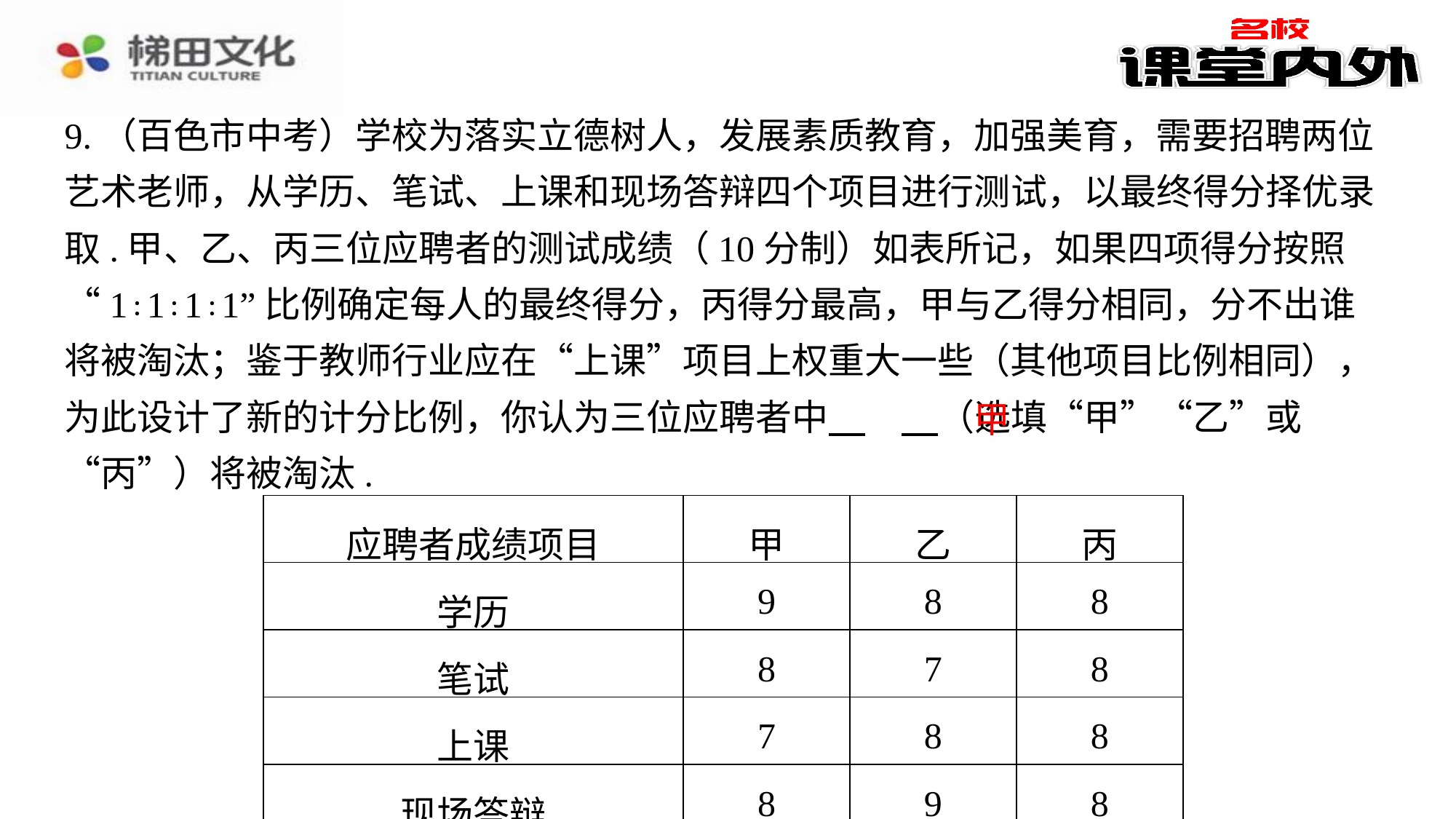

9.（百色市中考）学校为落实立德树人，发展素质教育，加强美育，需要招聘两位艺术老师，从学历、笔试、上课和现场答辩四个项目进行测试，以最终得分择优录取.甲、乙、丙三位应聘者的测试成绩（10分制）如表所记，如果四项得分按照“1∶1∶1∶1”比例确定每人的最终得分，丙得分最高，甲与乙得分相同，分不出谁将被淘汰；鉴于教师行业应在“上课”项目上权重大一些（其他项目比例相同），为此设计了新的计分比例，你认为三位应聘者中 　甲　⁠（选填“甲”“乙”或“丙”）将被淘汰.
甲
| 应聘者成绩项目 | 甲 | 乙 | 丙 |
| --- | --- | --- | --- |
| 学历 | 9 | 8 | 8 |
| 笔试 | 8 | 7 | 8 |
| 上课 | 7 | 8 | 8 |
| 现场答辩 | 8 | 9 | 8 |